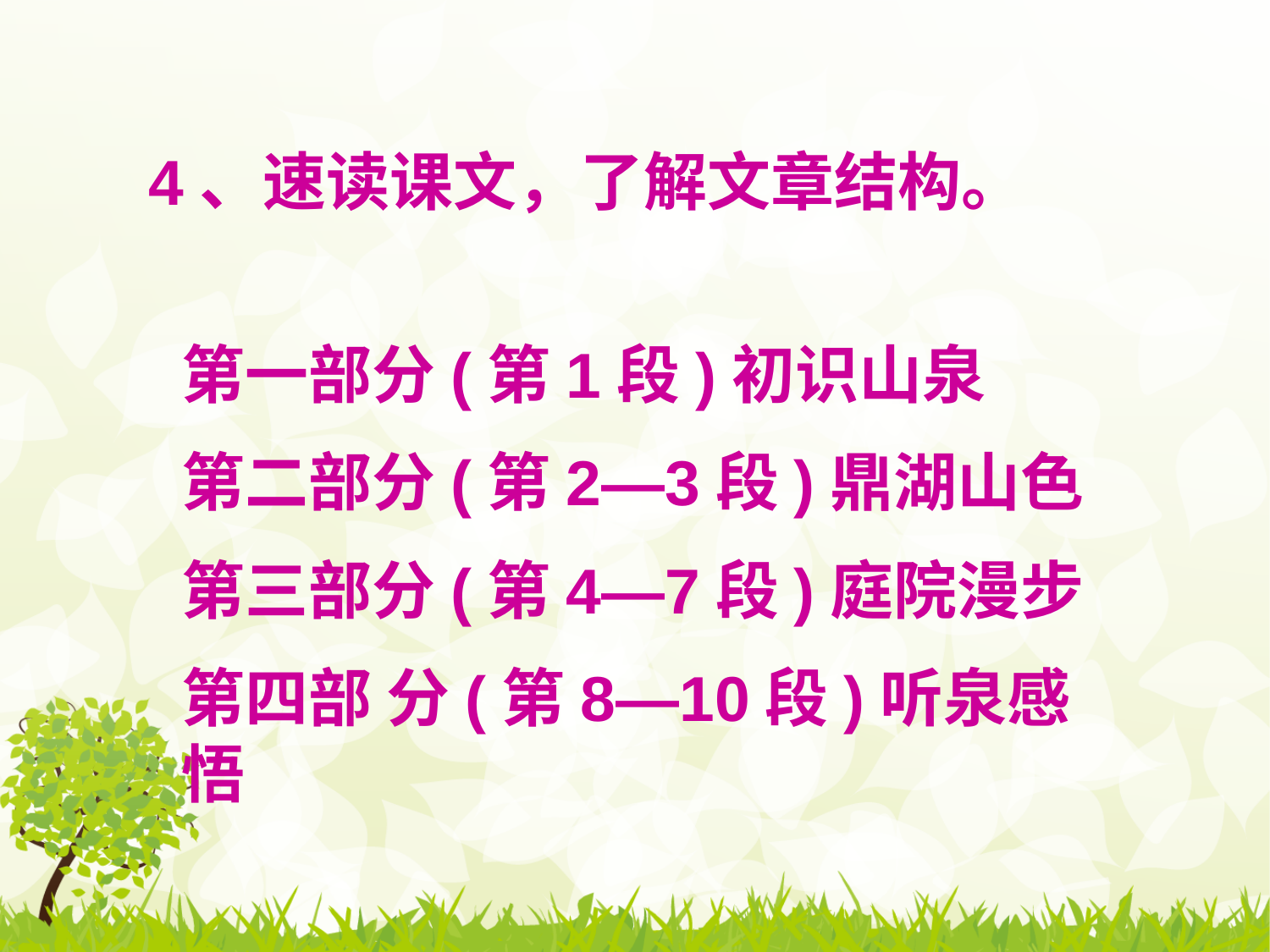

4、速读课文，了解文章结构。
第一部分(第1段)初识山泉
第二部分(第2—3段)鼎湖山色
第三部分(第4—7段)庭院漫步
第四部 分(第8—10段)听泉感悟